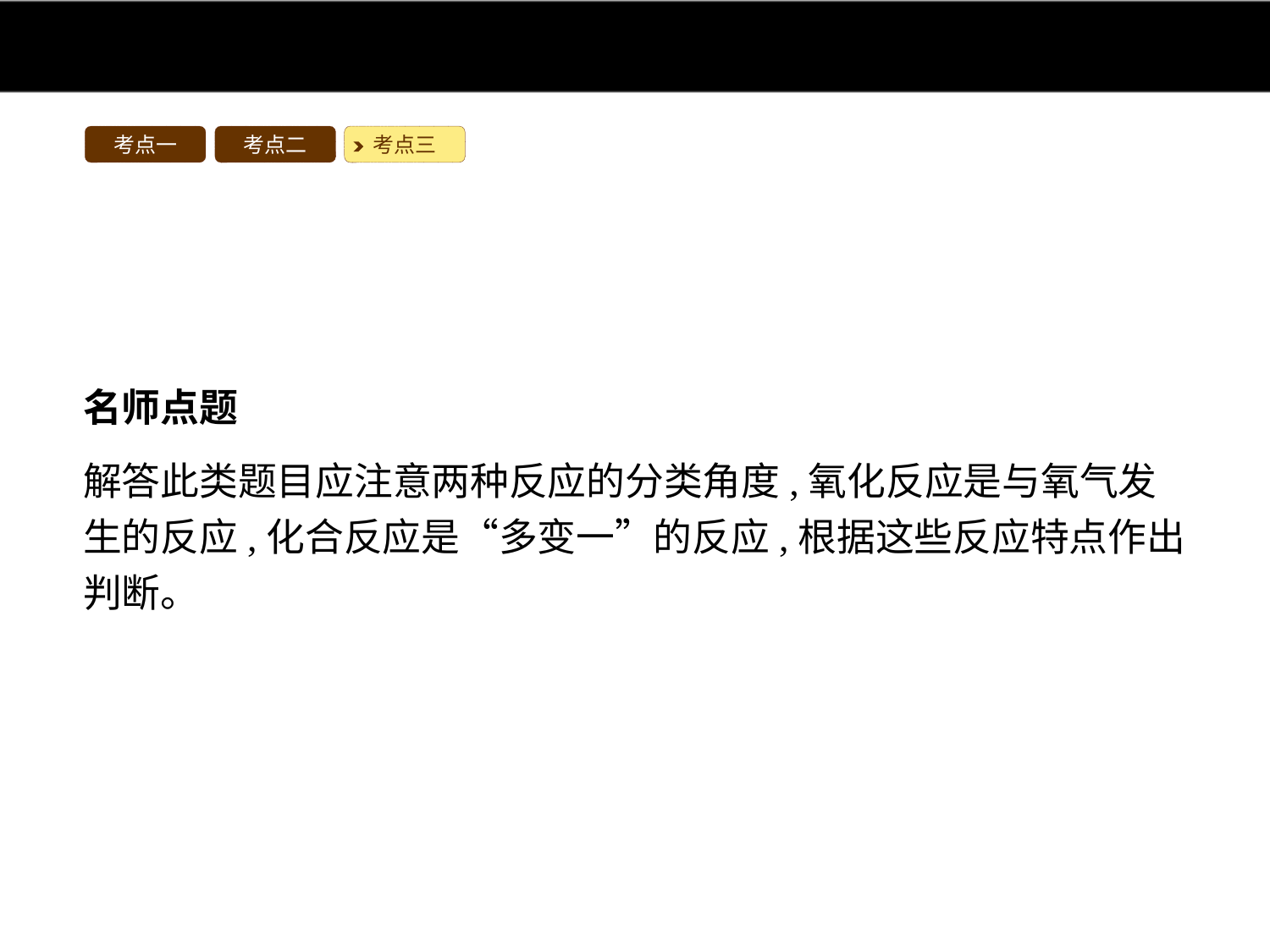

考点一
考点二
考点三

名师点题
解答此类题目应注意两种反应的分类角度,氧化反应是与氧气发生的反应,化合反应是“多变一”的反应,根据这些反应特点作出判断。